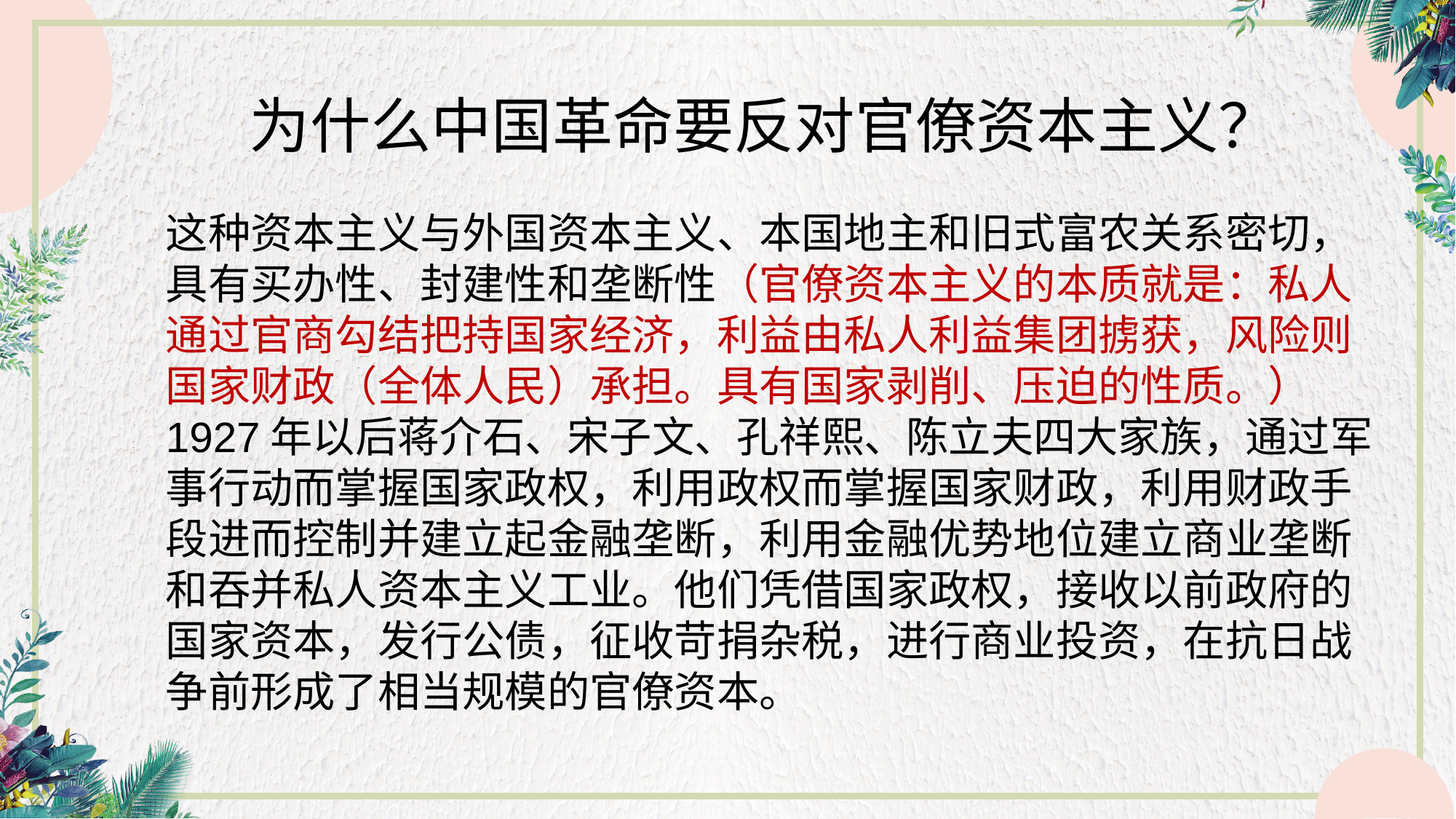

为什么中国革命要反对官僚资本主义？
这种资本主义与外国资本主义、本国地主和旧式富农关系密切，具有买办性、封建性和垄断性（官僚资本主义的本质就是：私人通过官商勾结把持国家经济，利益由私人利益集团掳获，风险则国家财政（全体人民）承担。具有国家剥削、压迫的性质。）
1927年以后蒋介石、宋子文、孔祥熙、陈立夫四大家族，通过军事行动而掌握国家政权，利用政权而掌握国家财政，利用财政手段进而控制并建立起金融垄断，利用金融优势地位建立商业垄断和吞并私人资本主义工业。他们凭借国家政权，接收以前政府的国家资本，发行公债，征收苛捐杂税，进行商业投资，在抗日战争前形成了相当规模的官僚资本。